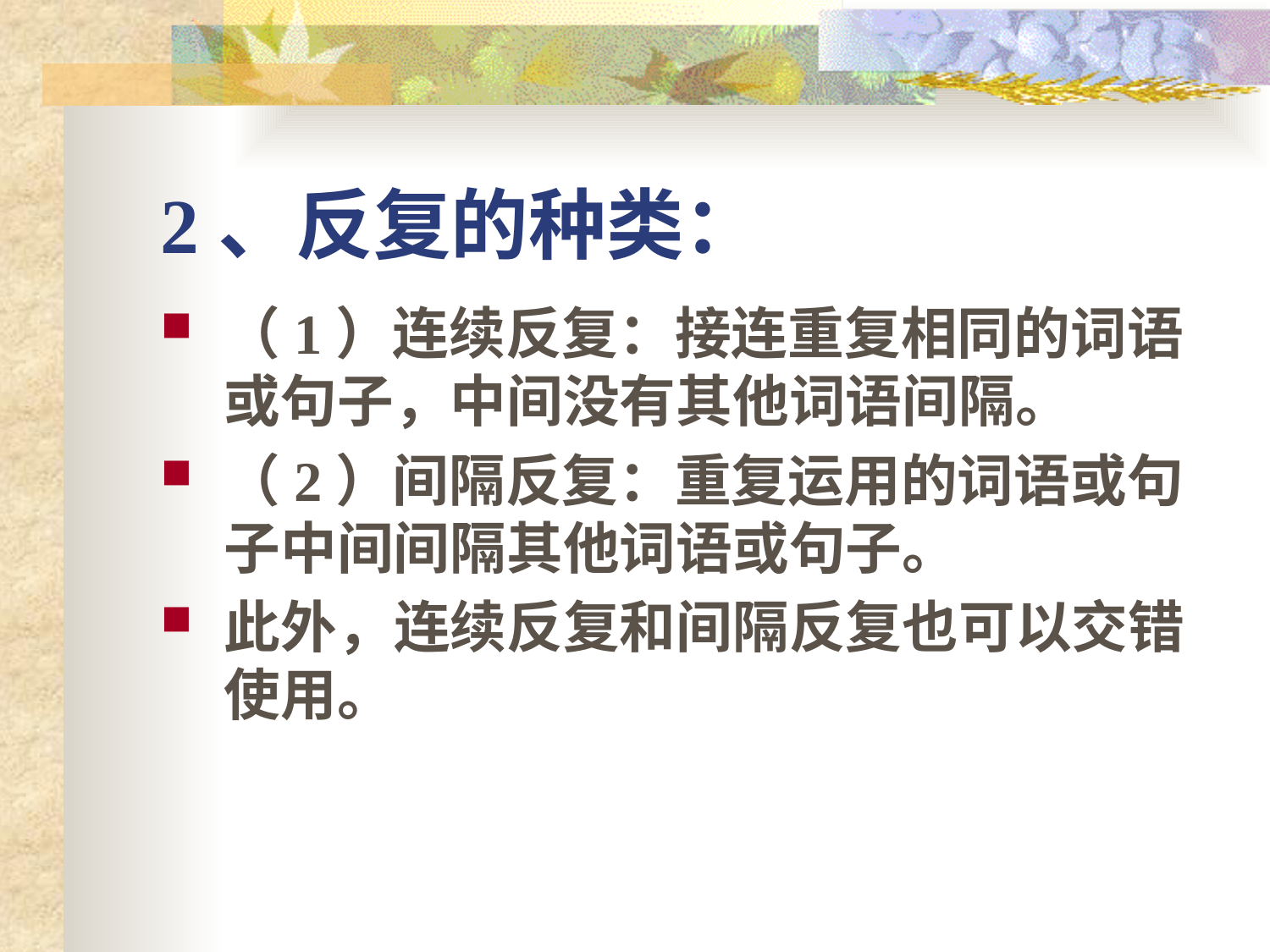

# 2、反复的种类：
（1）连续反复：接连重复相同的词语或句子，中间没有其他词语间隔。
（2）间隔反复：重复运用的词语或句子中间间隔其他词语或句子。
此外，连续反复和间隔反复也可以交错使用。